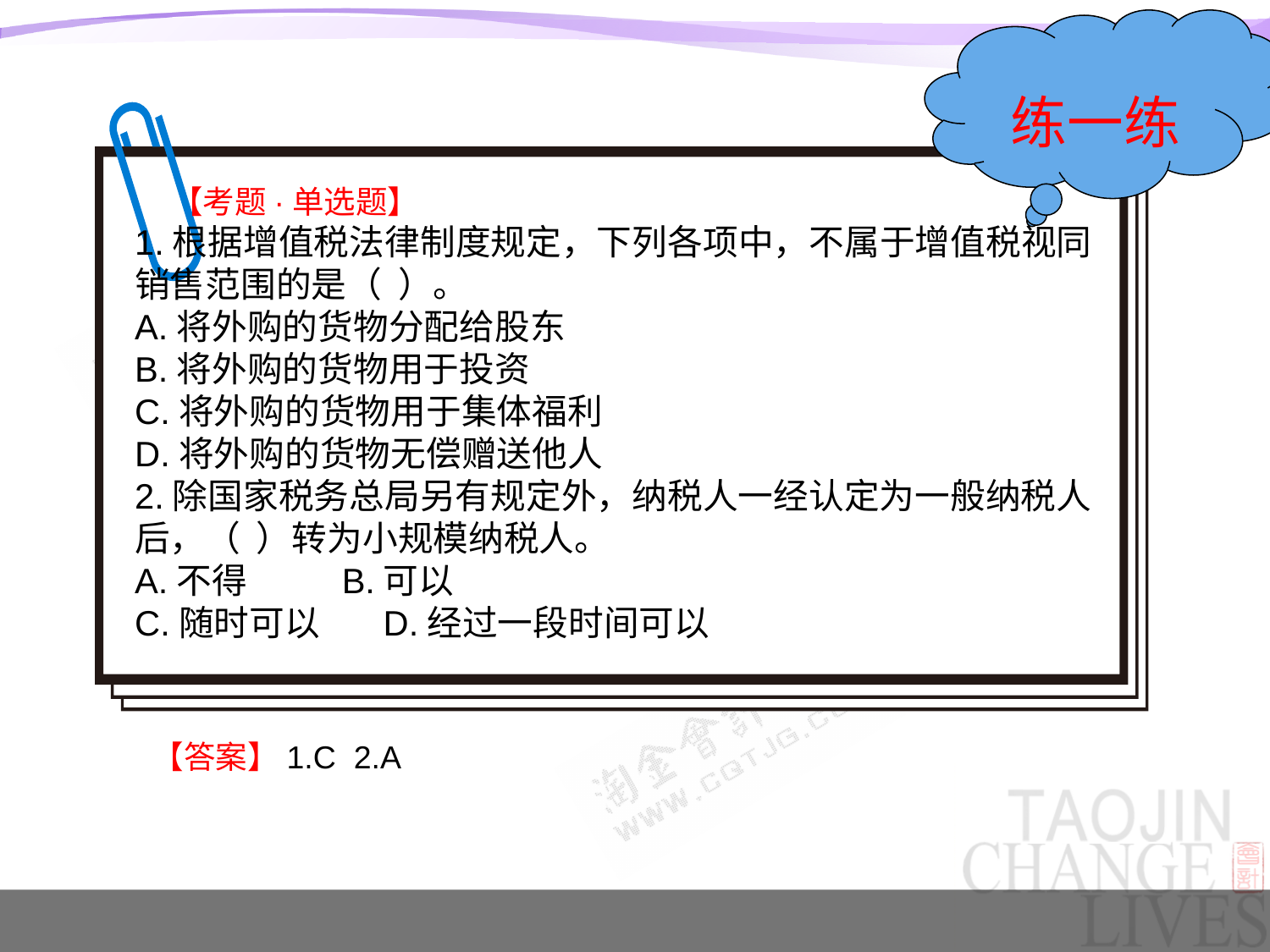

练一练

   【考题·单选题】
1.根据增值税法律制度规定，下列各项中，不属于增值税视同销售范围的是（  ）。
A.将外购的货物分配给股东
B.将外购的货物用于投资
C.将外购的货物用于集体福利
D.将外购的货物无偿赠送他人
2.除国家税务总局另有规定外，纳税人一经认定为一般纳税人后，（  ）转为小规模纳税人。
A.不得           B.可以
C.随时可以       D.经过一段时间可以
【答案】1.C  2.A